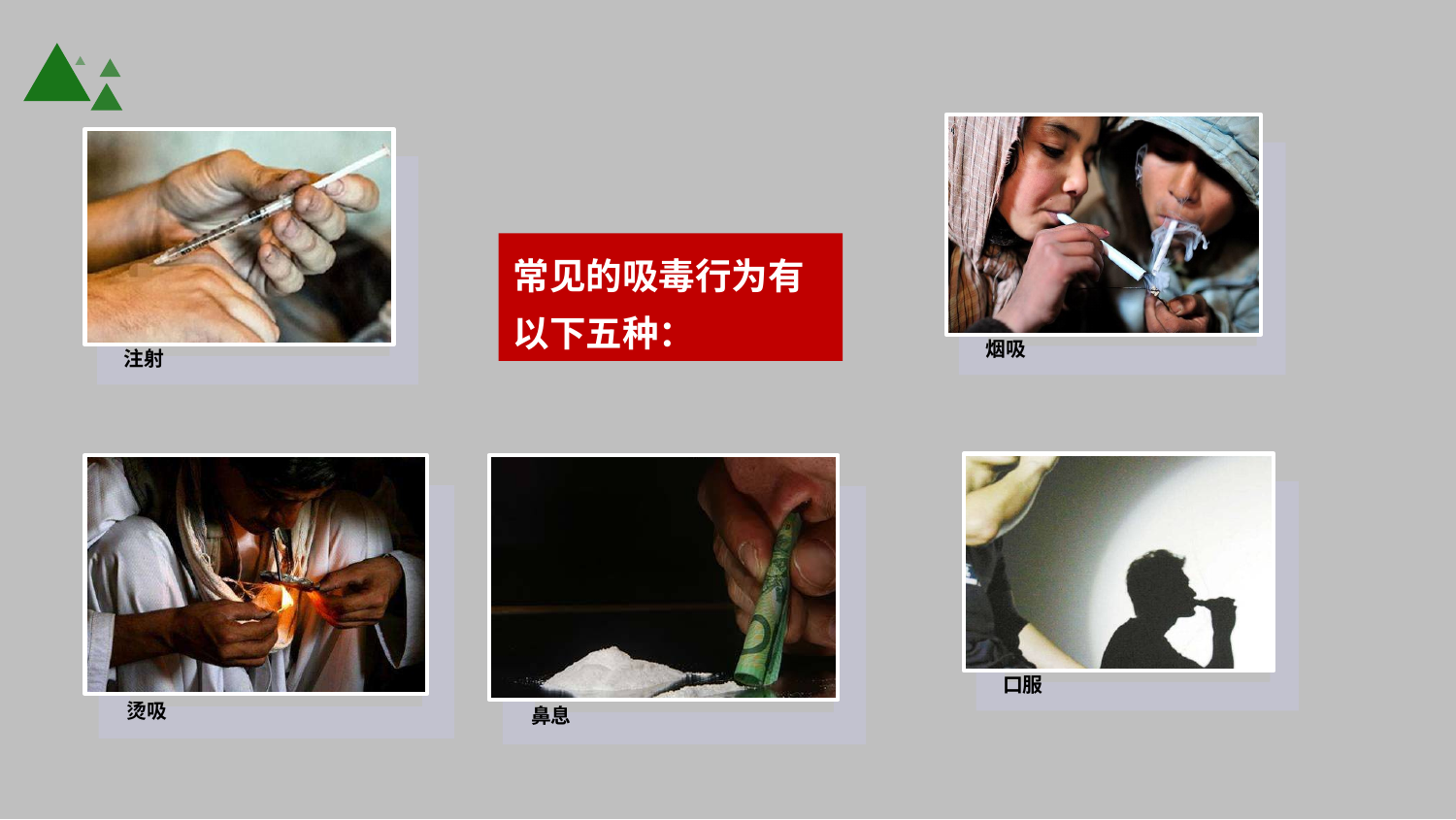

烟吸
注射
常见的吸毒行为有
以下五种：
口服
鼻息
烫吸